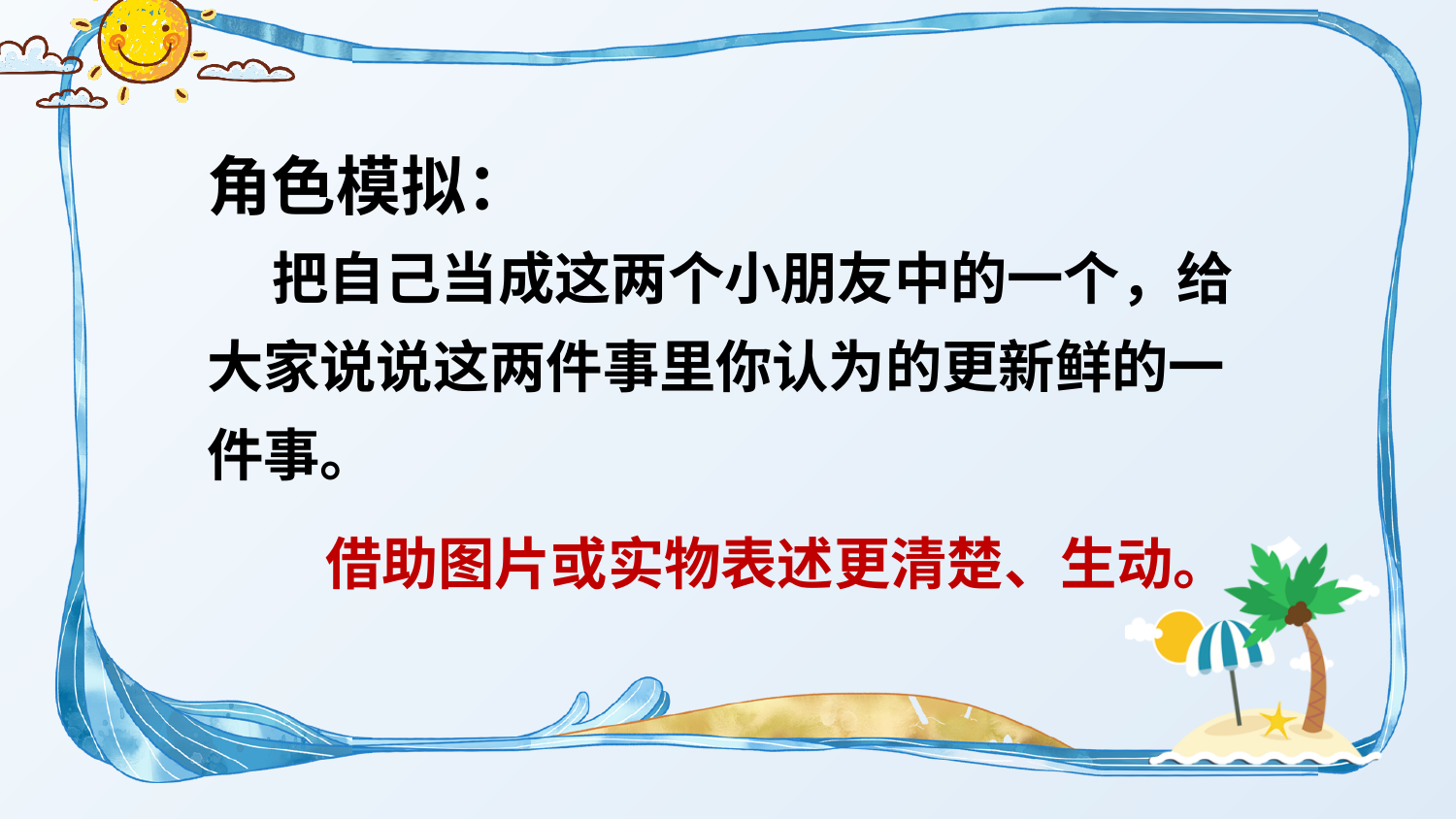

角色模拟：
    把自己当成这两个小朋友中的一个，给大家说说这两件事里你认为的更新鲜的一件事。
借助图片或实物表述更清楚、生动。